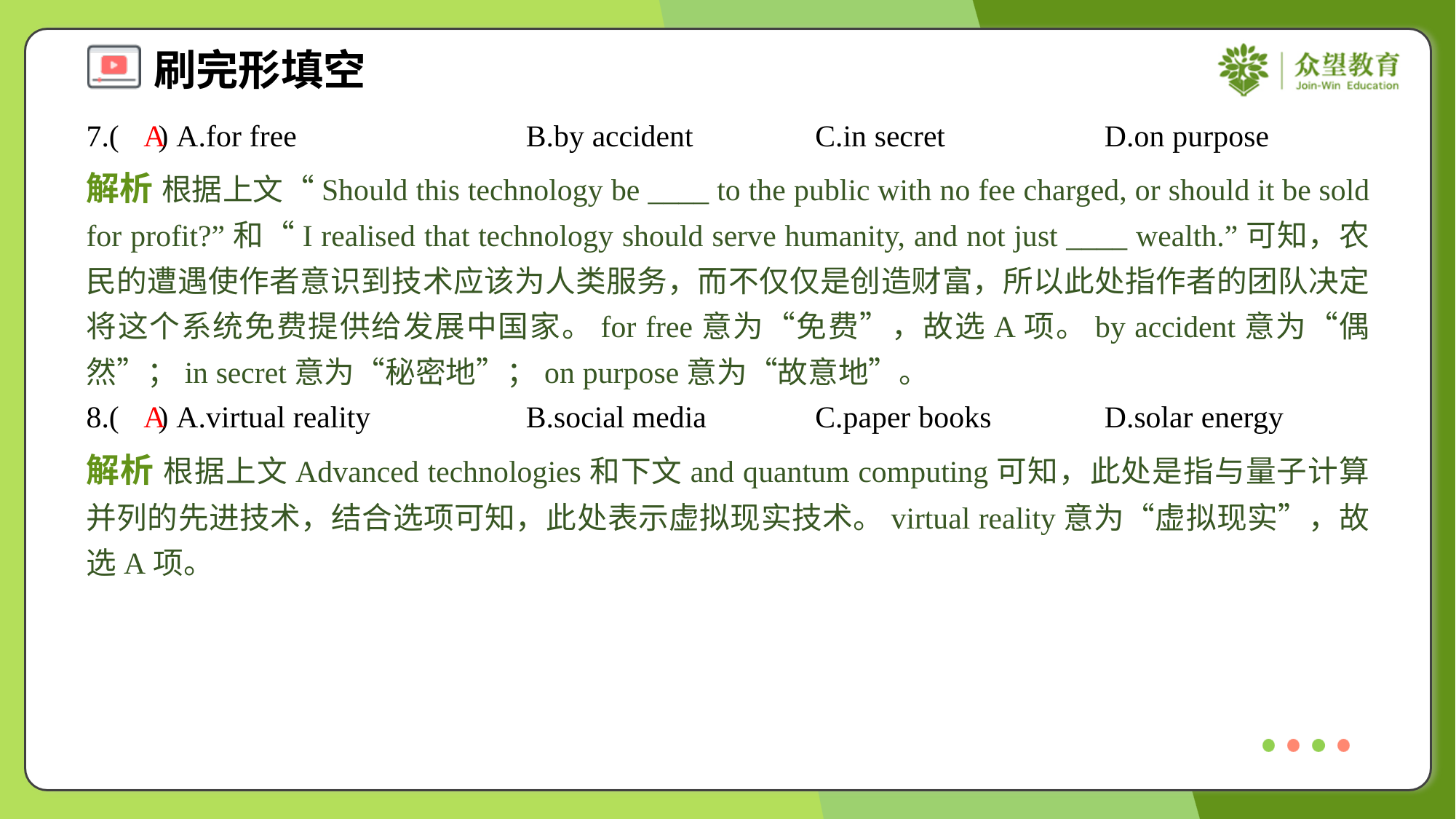

7.(     ) A.for free	B.by accident	C.in secret	D.on purpose
A
解析 根据上文“Should this technology be ____ to the public with no fee charged, or should it be sold for profit?”和“I realised that technology should serve humanity, and not just ____ wealth.”可知，农民的遭遇使作者意识到技术应该为人类服务，而不仅仅是创造财富，所以此处指作者的团队决定将这个系统免费提供给发展中国家。for free意为“免费”，故选A项。by accident意为“偶然”；in secret意为“秘密地”；on purpose意为“故意地”。
8.(     ) A.virtual reality	B.social media	C.paper books	D.solar energy
A
解析 根据上文Advanced technologies和下文and quantum computing可知，此处是指与量子计算并列的先进技术，结合选项可知，此处表示虚拟现实技术。virtual reality意为“虚拟现实”，故选A项。